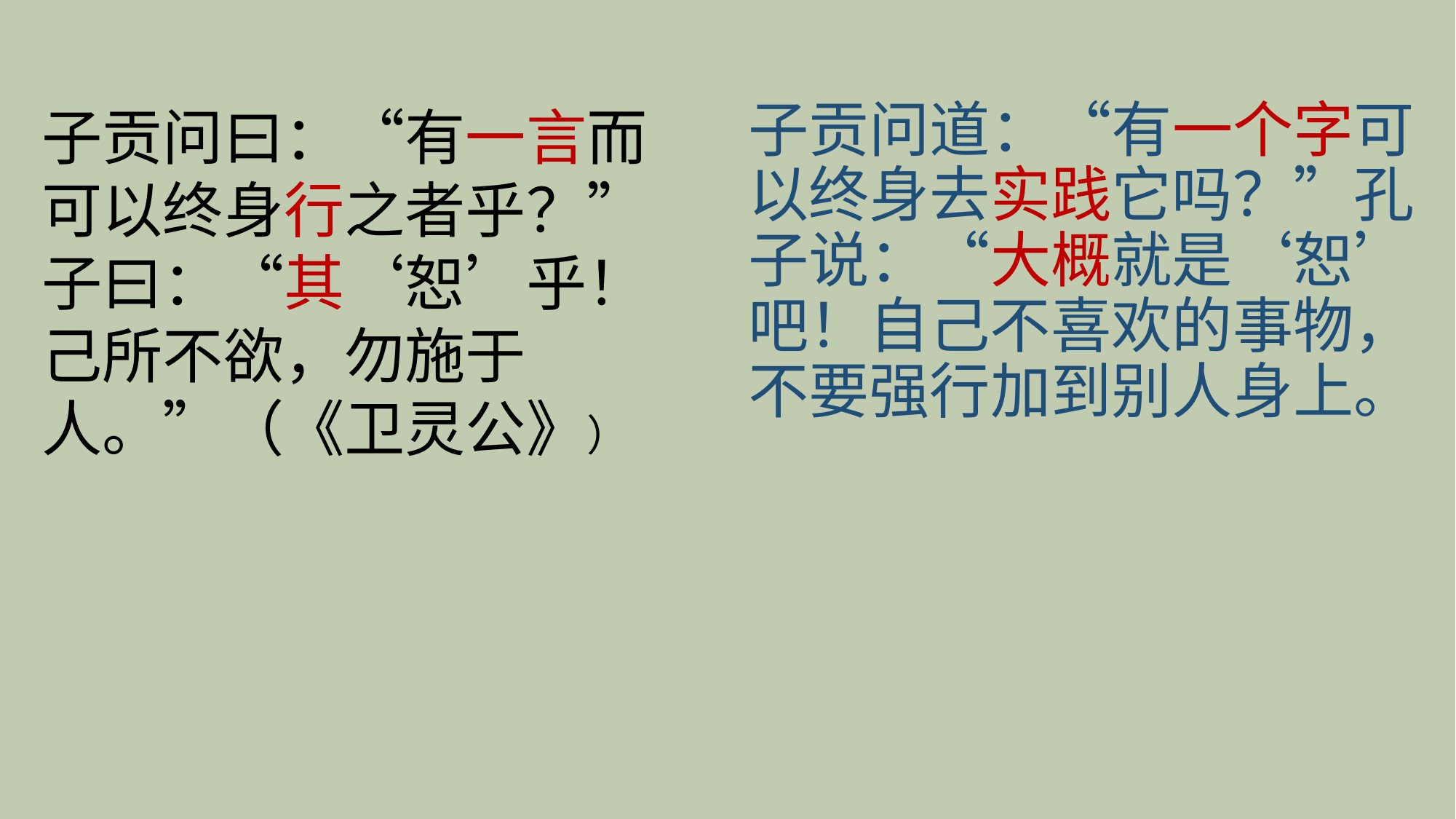

子贡问曰：“有一言而可以终身行之者乎？”子曰：“其‘恕’乎！己所不欲，勿施于人。”（《卫灵公》）
子贡问道：“有一个字可以终身去实践它吗？”孔子说：“大概就是‘恕’吧！自己不喜欢的事物，不要强行加到别人身上。